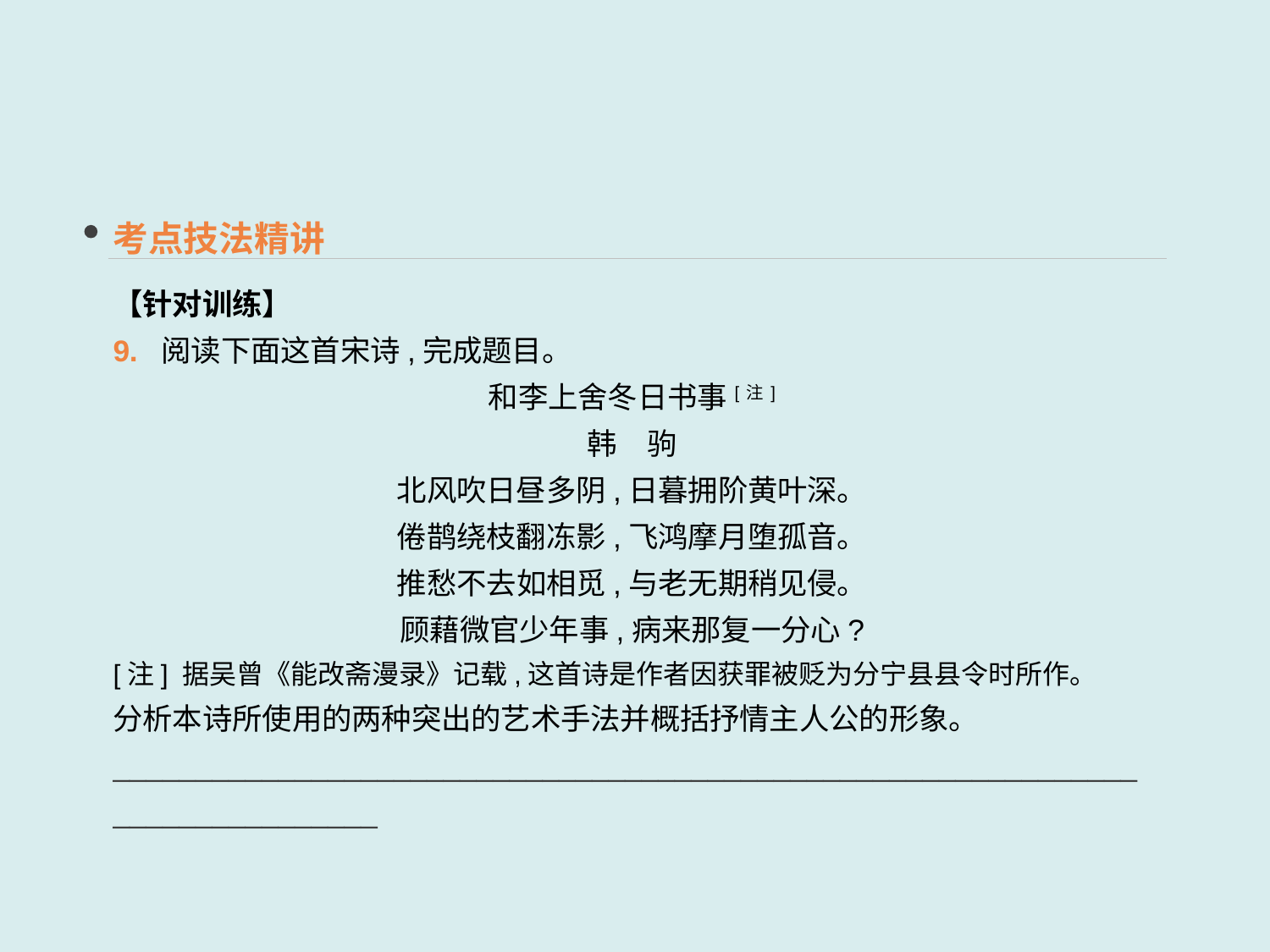

考点技法精讲

【针对训练】
9.  阅读下面这首宋诗,完成题目。
和李上舍冬日书事[注]
韩　驹
北风吹日昼多阴,日暮拥阶黄叶深。
倦鹊绕枝翻冻影,飞鸿摩月堕孤音。
推愁不去如相觅,与老无期稍见侵。
顾藉微官少年事,病来那复一分心?
[注] 据吴曾《能改斋漫录》记载,这首诗是作者因获罪被贬为分宁县县令时所作。
分析本诗所使用的两种突出的艺术手法并概括抒情主人公的形象。
______________________________________________________________________________